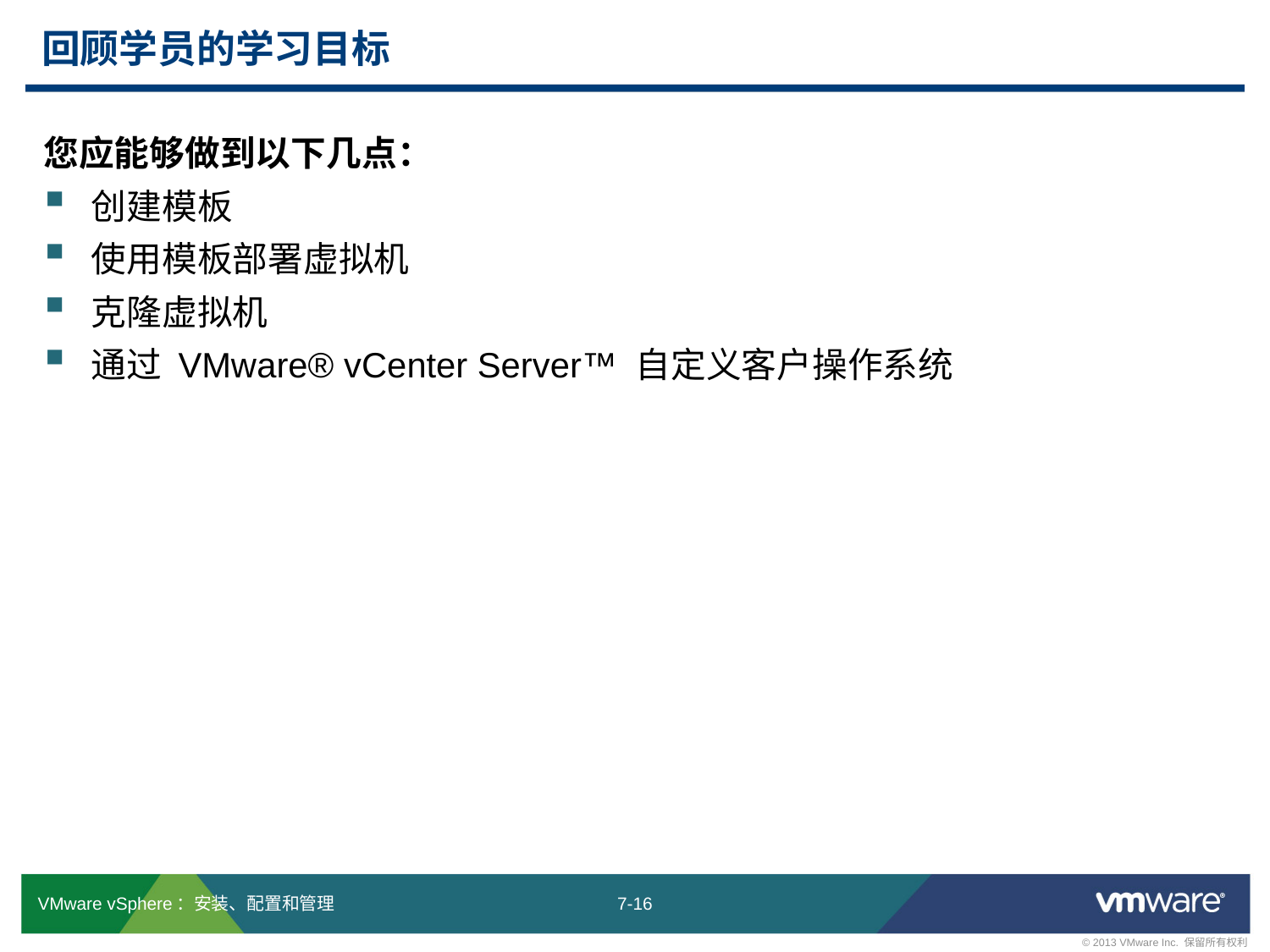

# 回顾学员的学习目标
您应能够做到以下几点：
创建模板
使用模板部署虚拟机
克隆虚拟机
通过 VMware® vCenter Server™ 自定义客户操作系统